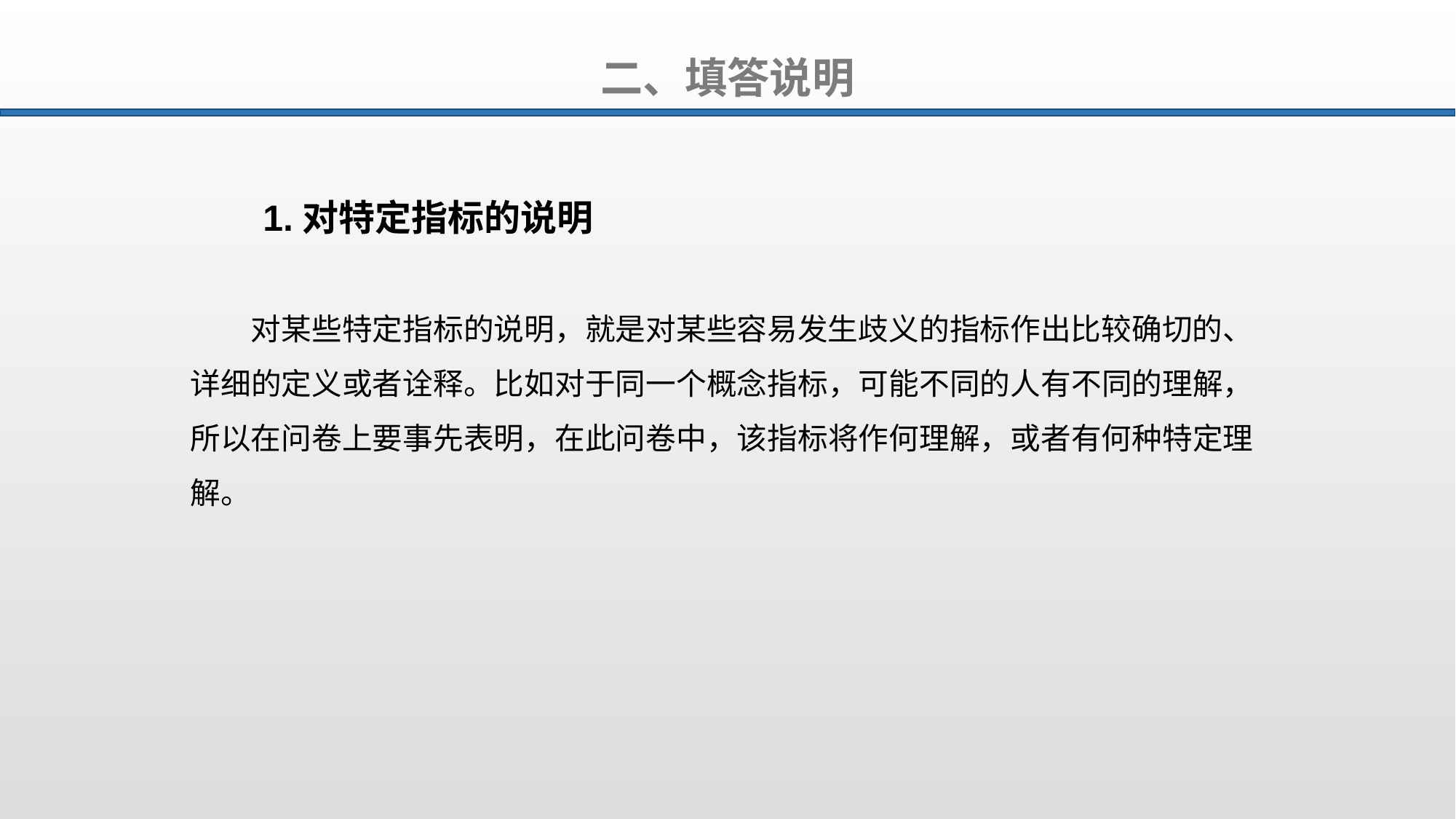

二、填答说明

1.对特定指标的说明
对某些特定指标的说明，就是对某些容易发生歧义的指标作出比较确切的、详细的定义或者诠释。比如对于同一个概念指标，可能不同的人有不同的理解，所以在问卷上要事先表明，在此问卷中，该指标将作何理解，或者有何种特定理解。